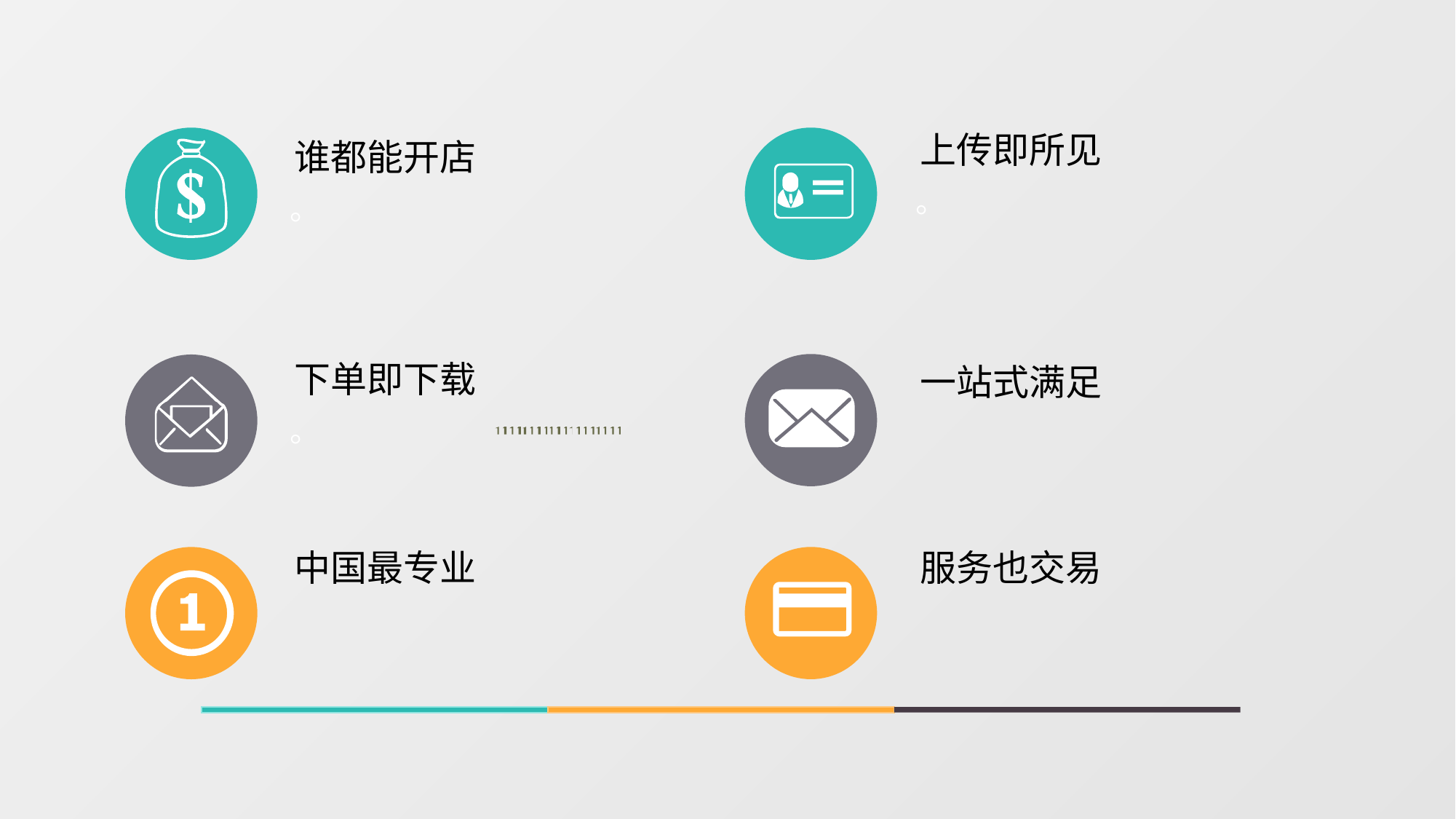

上传即所见
。

谁都能开店
。
下单即下载
。
一站式满足

中国最专业

服务也交易